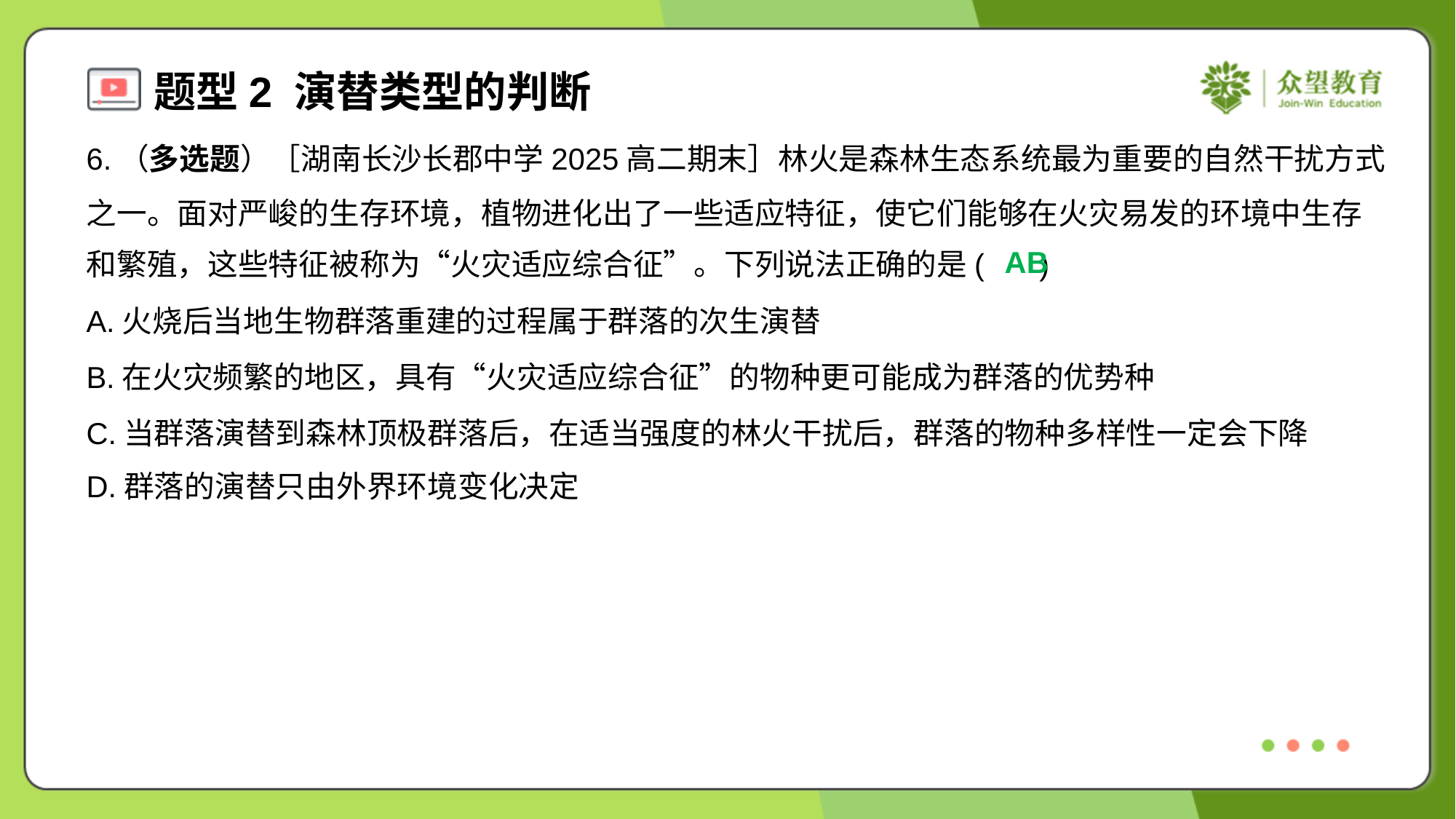

6.（多选题）［湖南长沙长郡中学2025高二期末］林火是森林生态系统最为重要的自然干扰方式
之一。面对严峻的生存环境，植物进化出了一些适应特征，使它们能够在火灾易发的环境中生存
和繁殖，这些特征被称为“火灾适应综合征”。下列说法正确的是(       )
AB
A.火烧后当地生物群落重建的过程属于群落的次生演替
B.在火灾频繁的地区，具有“火灾适应综合征”的物种更可能成为群落的优势种
C.当群落演替到森林顶极群落后，在适当强度的林火干扰后，群落的物种多样性一定会下降
D.群落的演替只由外界环境变化决定